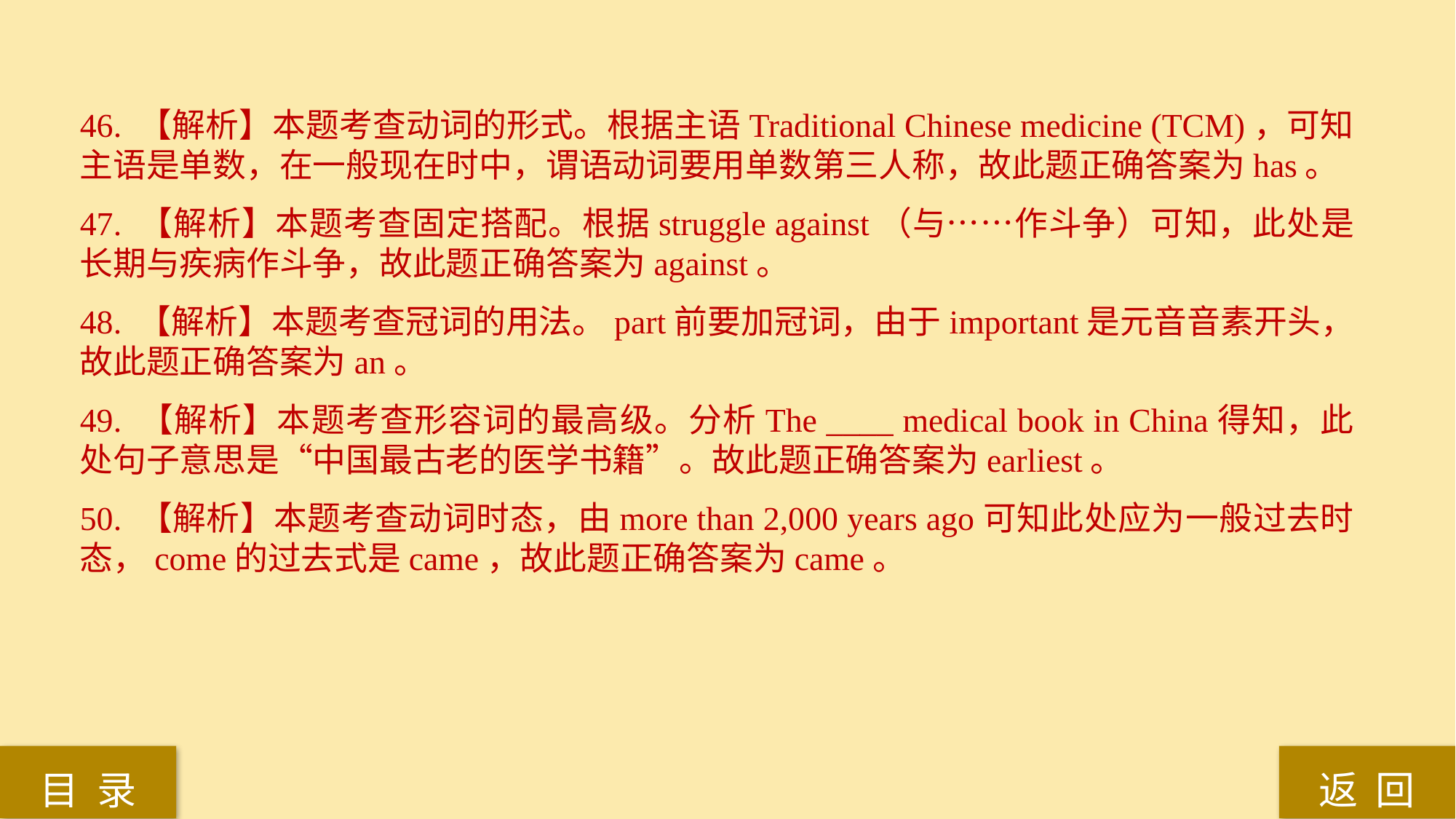

46. 【解析】本题考查动词的形式。根据主语Traditional Chinese medicine (TCM)，可知主语是单数，在一般现在时中，谓语动词要用单数第三人称，故此题正确答案为has。
47. 【解析】本题考查固定搭配。根据struggle against（与……作斗争）可知，此处是长期与疾病作斗争，故此题正确答案为against。
48. 【解析】本题考查冠词的用法。part前要加冠词，由于important是元音音素开头，故此题正确答案为an。
49. 【解析】本题考查形容词的最高级。分析The ____ medical book in China得知，此处句子意思是“中国最古老的医学书籍”。故此题正确答案为earliest。
50. 【解析】本题考查动词时态，由more than 2,000 years ago可知此处应为一般过去时态，come的过去式是came，故此题正确答案为came。
返  回